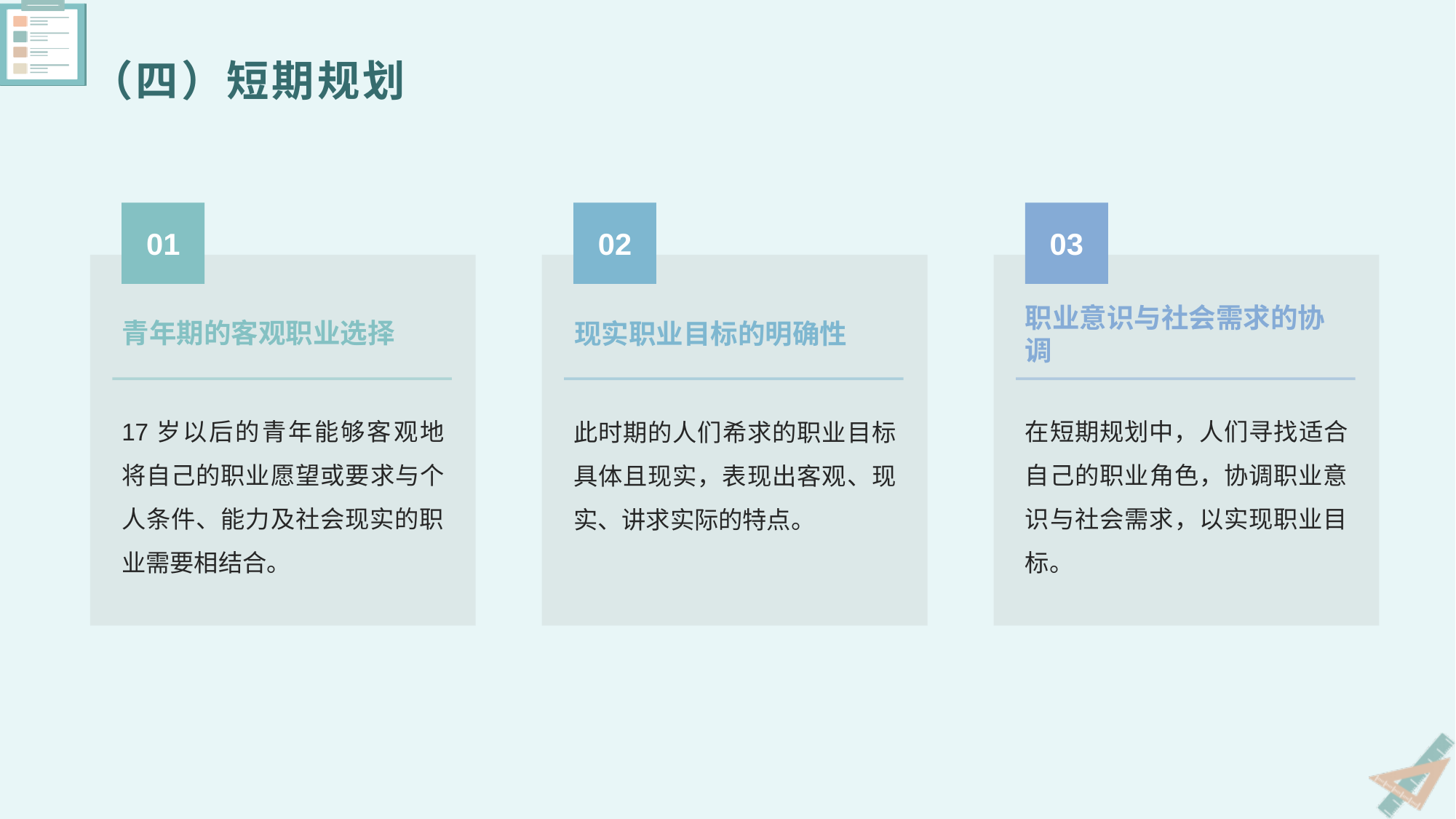

（四）短期规划
01
02
03

青年期的客观职业选择
现实职业目标的明确性
职业意识与社会需求的协调
17岁以后的青年能够客观地将自己的职业愿望或要求与个人条件、能力及社会现实的职业需要相结合。
在短期规划中，人们寻找适合自己的职业角色，协调职业意识与社会需求，以实现职业目标。
此时期的人们希求的职业目标具体且现实，表现出客观、现实、讲求实际的特点。